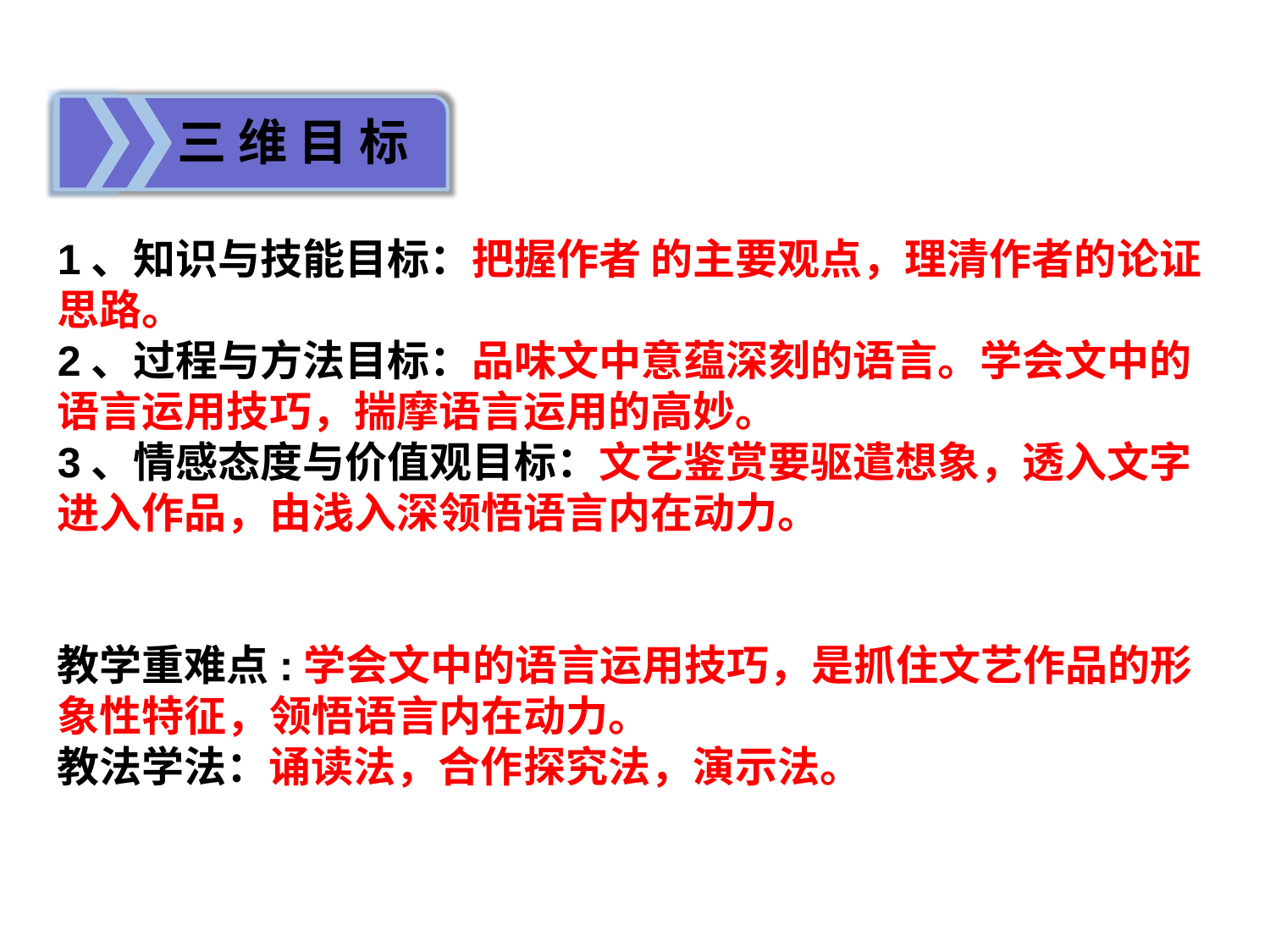

三 维 目 标
1、知识与技能目标：把握作者 的主要观点，理清作者的论证思路。
2、过程与方法目标：品味文中意蕴深刻的语言。学会文中的语言运用技巧，揣摩语言运用的高妙。
3、情感态度与价值观目标：文艺鉴赏要驱遣想象，透入文字进入作品，由浅入深领悟语言内在动力。

教学重难点:学会文中的语言运用技巧，是抓住文艺作品的形象性特征，领悟语言内在动力。
教法学法：诵读法，合作探究法，演示法。